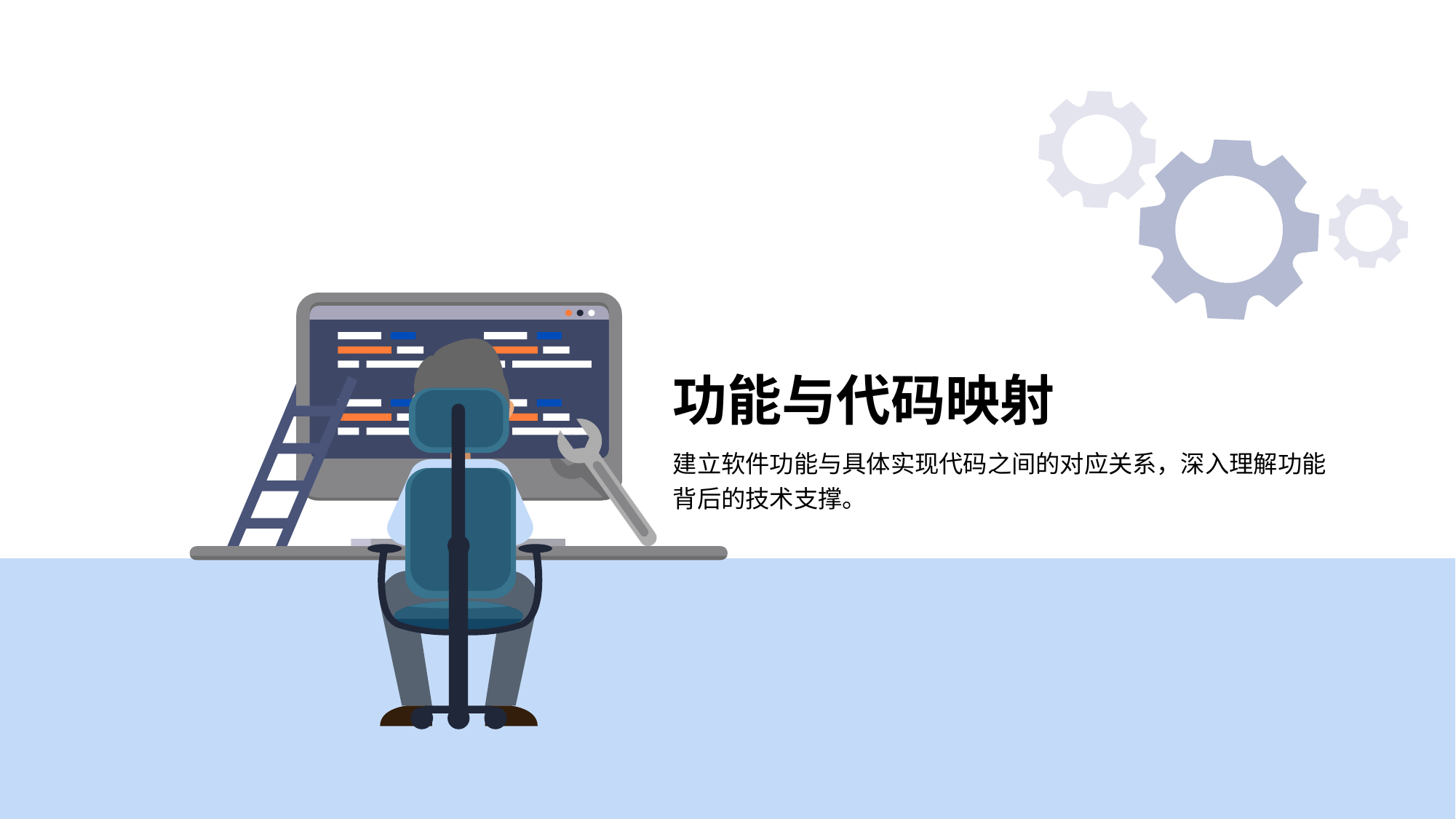

功能与代码映射
建立软件功能与具体实现代码之间的对应关系，深入理解功能背后的技术支撑。